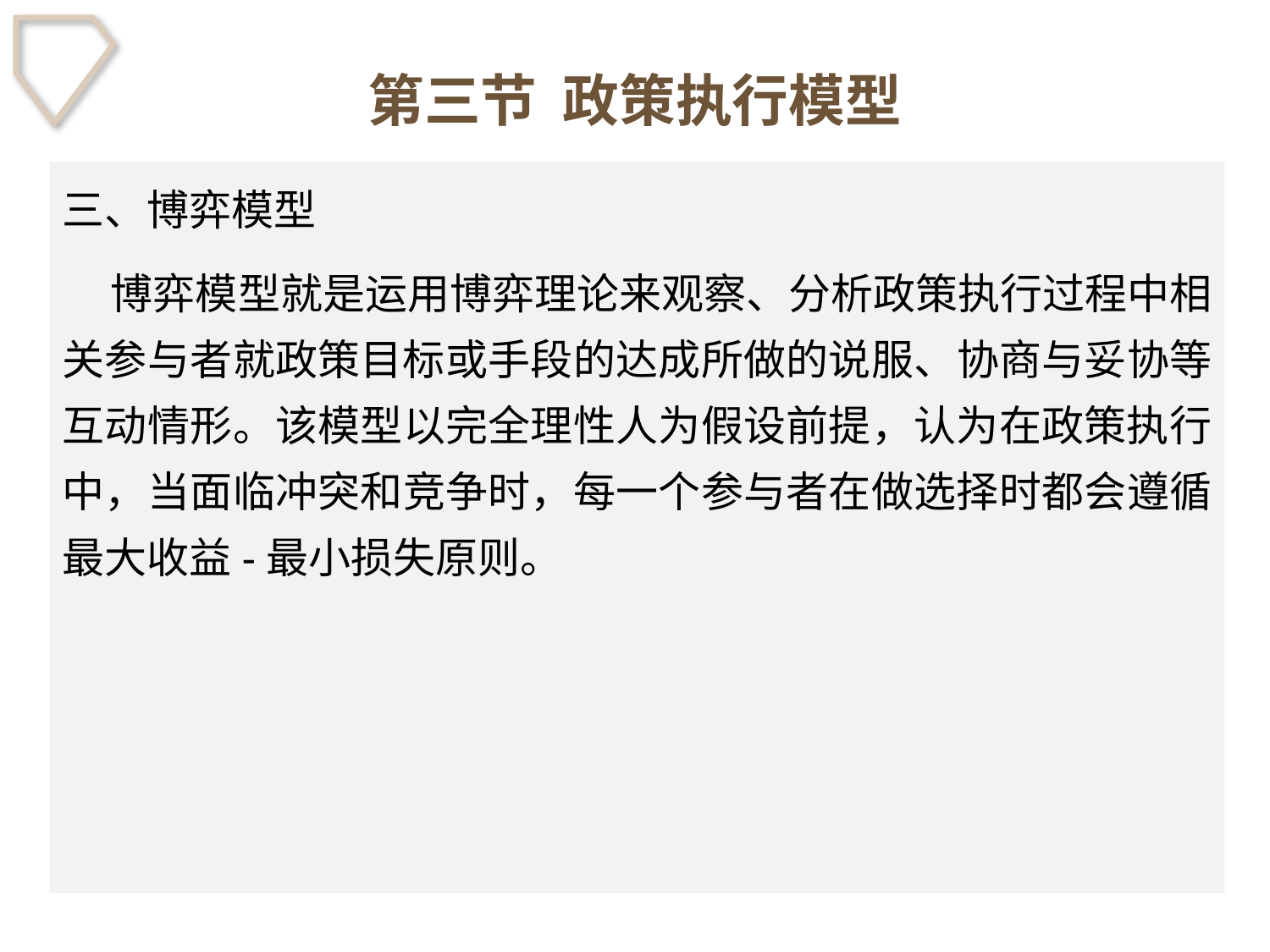

# 第三节  政策执行模型
三、博弈模型
    博弈模型就是运用博弈理论来观察、分析政策执行过程中相关参与者就政策目标或手段的达成所做的说服、协商与妥协等互动情形。该模型以完全理性人为假设前提，认为在政策执行中，当面临冲突和竞争时，每一个参与者在做选择时都会遵循最大收益-最小损失原则。